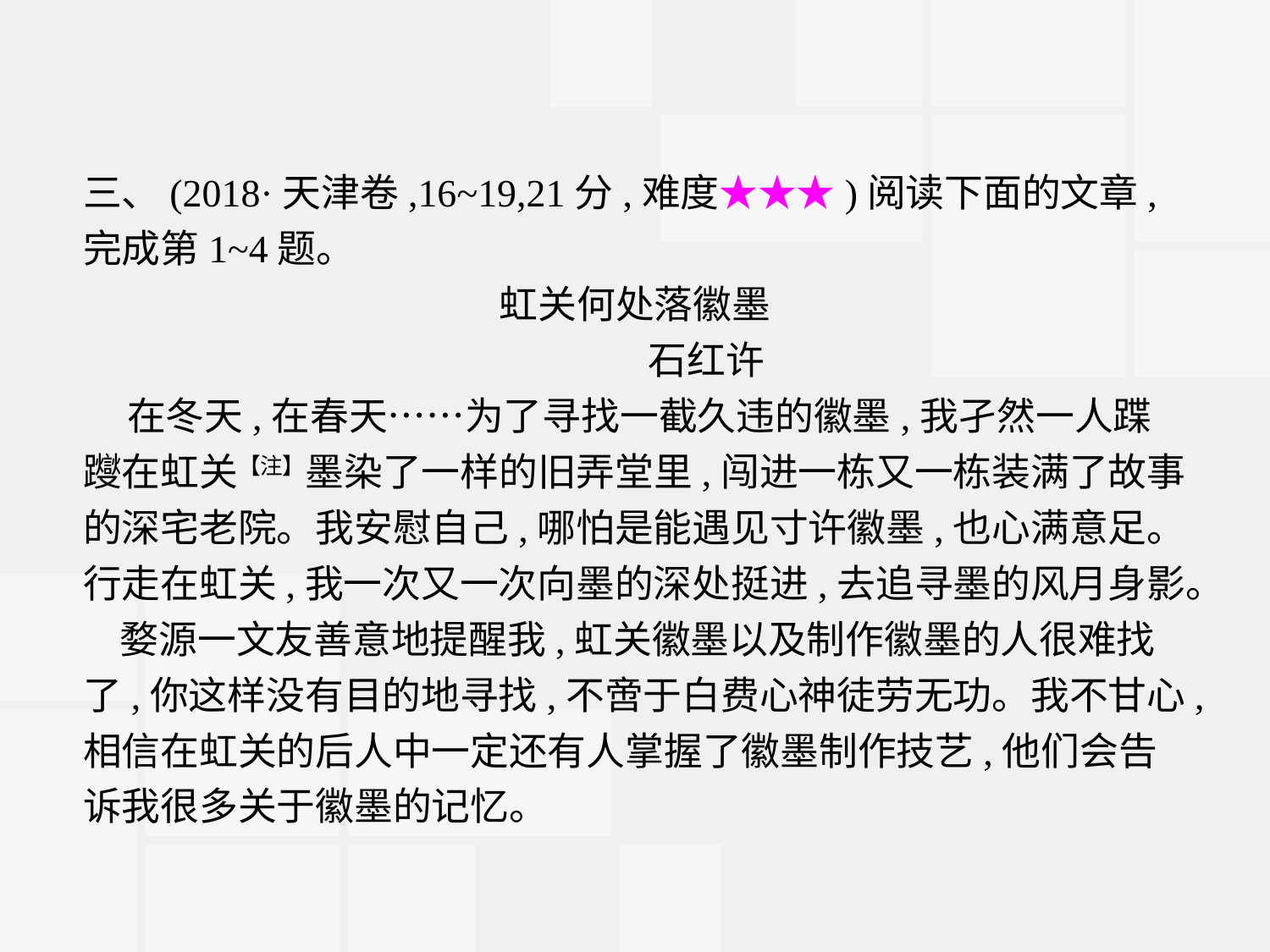

三、(2018·天津卷,16~19,21分,难度★★★)阅读下面的文章,完成第1~4题。
虹关何处落徽墨
	石红许
    在冬天,在春天……为了寻找一截久违的徽墨,我孑然一人蹀躞在虹关【注】墨染了一样的旧弄堂里,闯进一栋又一栋装满了故事的深宅老院。我安慰自己,哪怕是能遇见寸许徽墨,也心满意足。行走在虹关,我一次又一次向墨的深处挺进,去追寻墨的风月身影。
婺源一文友善意地提醒我,虹关徽墨以及制作徽墨的人很难找了,你这样没有目的地寻找,不啻于白费心神徒劳无功。我不甘心,相信在虹关的后人中一定还有人掌握了徽墨制作技艺,他们会告诉我很多关于徽墨的记忆。